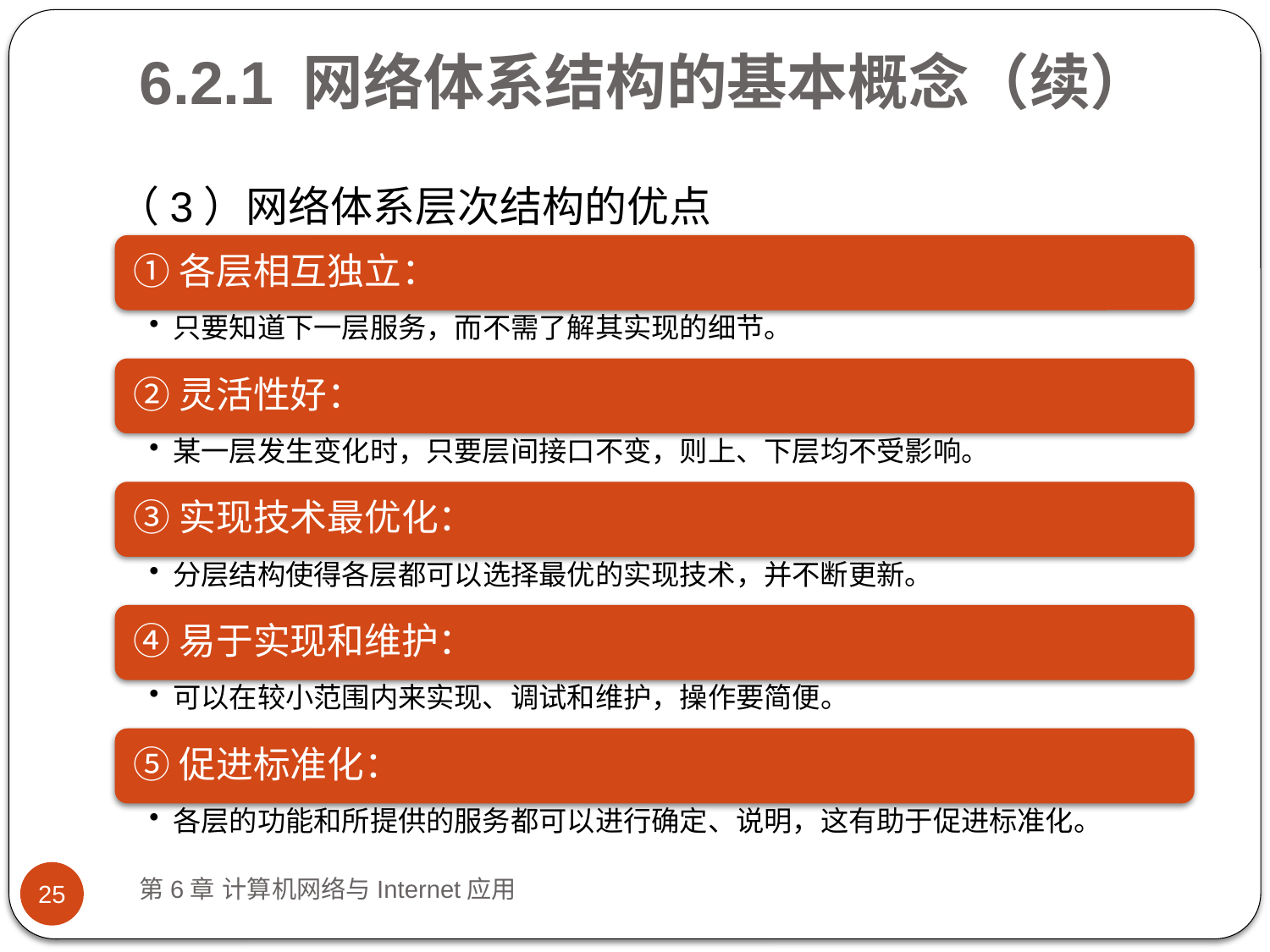

# 6.2.1 网络体系结构的基本概念（续）
（3）网络体系层次结构的优点

①各层相互独立：
只要知道下一层服务，而不需了解其实现的细节。
②灵活性好：
某一层发生变化时，只要层间接口不变，则上、下层均不受影响。
③实现技术最优化：
分层结构使得各层都可以选择最优的实现技术，并不断更新。
④易于实现和维护：
可以在较小范围内来实现、调试和维护，操作要简便。
⑤促进标准化：
各层的功能和所提供的服务都可以进行确定、说明，这有助于促进标准化。
第6章 计算机网络与Internet应用
25